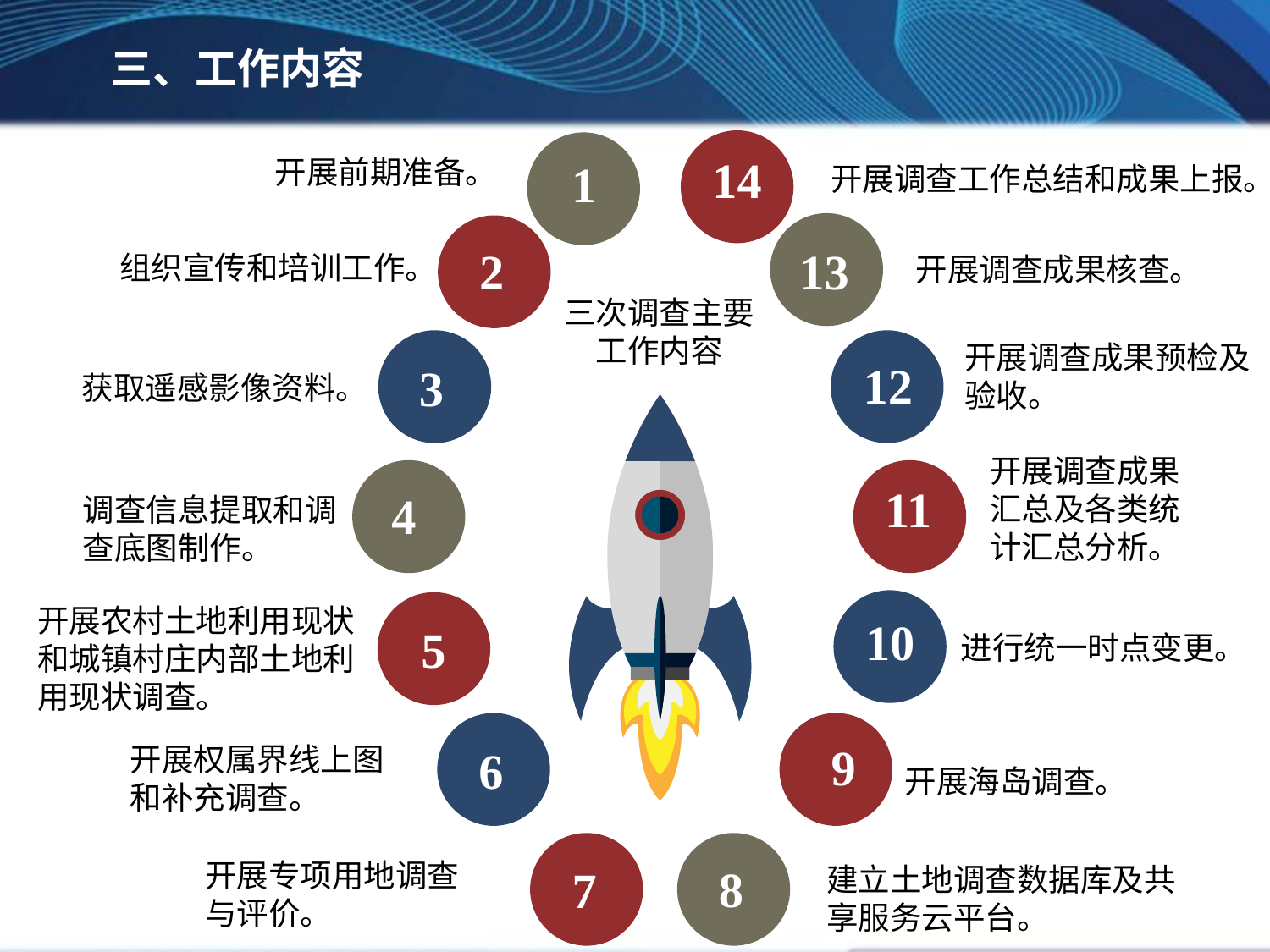

三、工作内容

14

1
开展前期准备。
开展调查工作总结和成果上报。

13

2
组织宣传和培训工作。
开展调查成果核查。
三次调查主要工作内容

3

12
开展调查成果预检及验收。
获取遥感影像资料。

开展调查成果汇总及各类统计汇总分析。

4

11
调查信息提取和调查底图制作。

10

5
开展农村土地利用现状和城镇村庄内部土地利用现状调查。
进行统一时点变更。

6

9
开展权属界线上图和补充调查。
开展海岛调查。

7

8
开展专项用地调查与评价。
建立土地调查数据库及共享服务云平台。